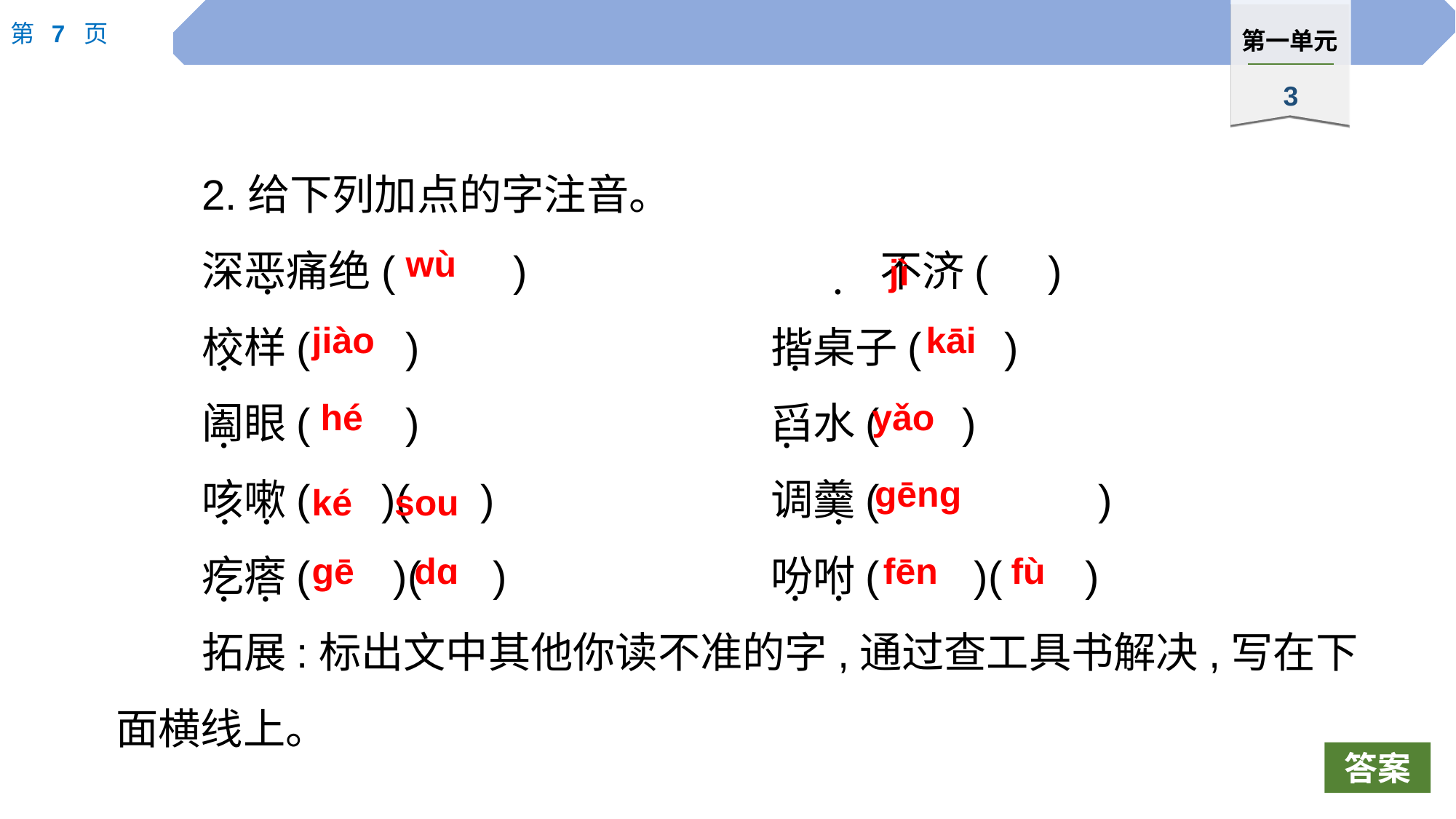

2.给下列加点的字注音。
深恶痛绝(          )　			不济(     )
校样(        )				揩桌子(       )
阖眼(        )				舀水(       )
咳嗽(      )(      )			调羹(		)
疙瘩(       )(      )			吩咐(        )(       )
拓展:标出文中其他你读不准的字,通过查工具书解决,写在下面横线上。

wù
jì
 ·
 ·
jiào
kāi
 ·
 ·
hé
yǎo
 ·
 ·
gēng
ké
sou
 ·
 ·
 ·
gē
dɑ
fēn
fù
 ·
 ·
 ·
 ·
答案